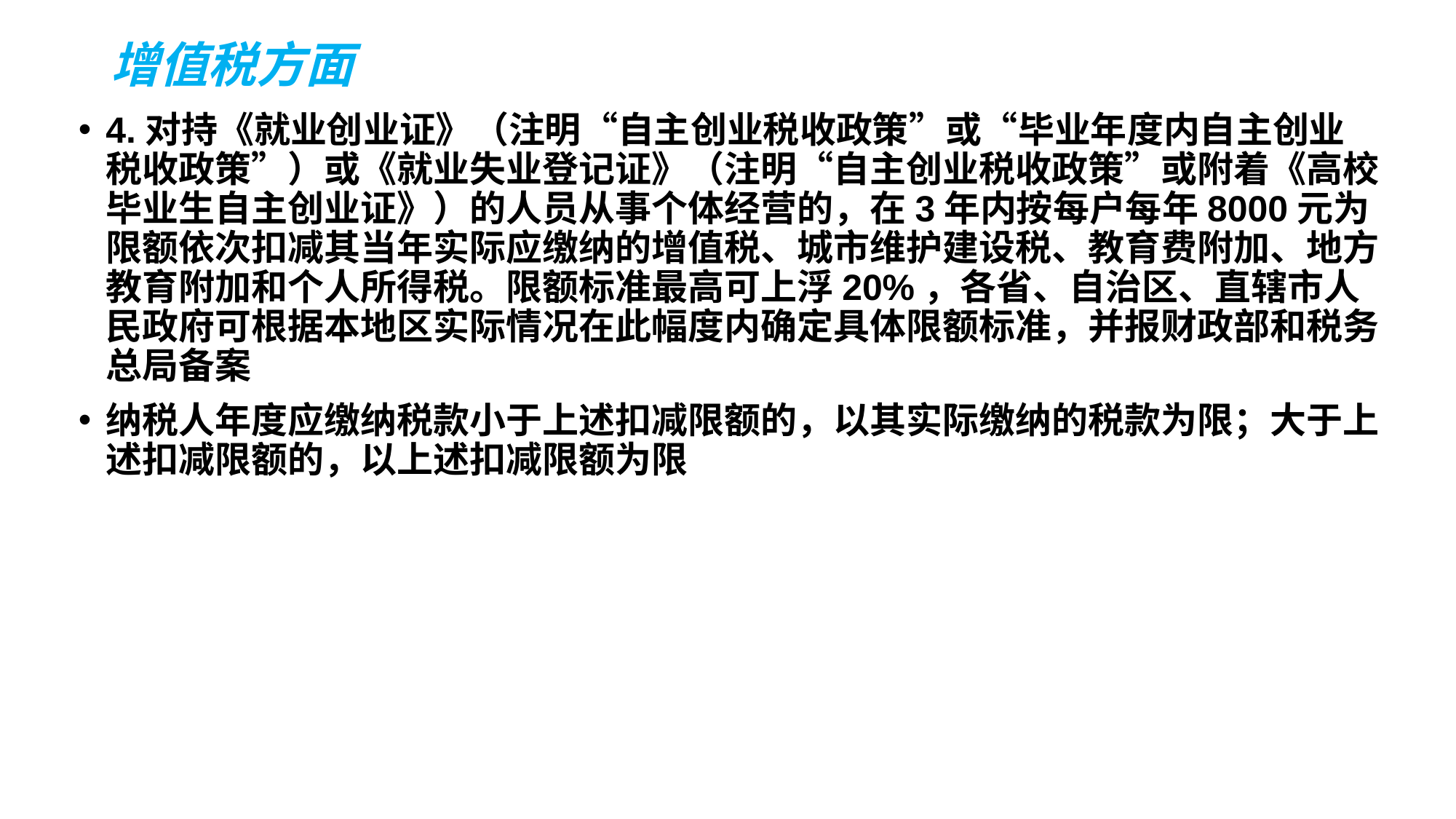

# 增值税方面
4.对持《就业创业证》（注明“自主创业税收政策”或“毕业年度内自主创业税收政策”）或《就业失业登记证》（注明“自主创业税收政策”或附着《高校毕业生自主创业证》）的人员从事个体经营的，在3年内按每户每年8000元为限额依次扣减其当年实际应缴纳的增值税、城市维护建设税、教育费附加、地方教育附加和个人所得税。限额标准最高可上浮20%，各省、自治区、直辖市人民政府可根据本地区实际情况在此幅度内确定具体限额标准，并报财政部和税务总局备案
纳税人年度应缴纳税款小于上述扣减限额的，以其实际缴纳的税款为限；大于上述扣减限额的，以上述扣减限额为限